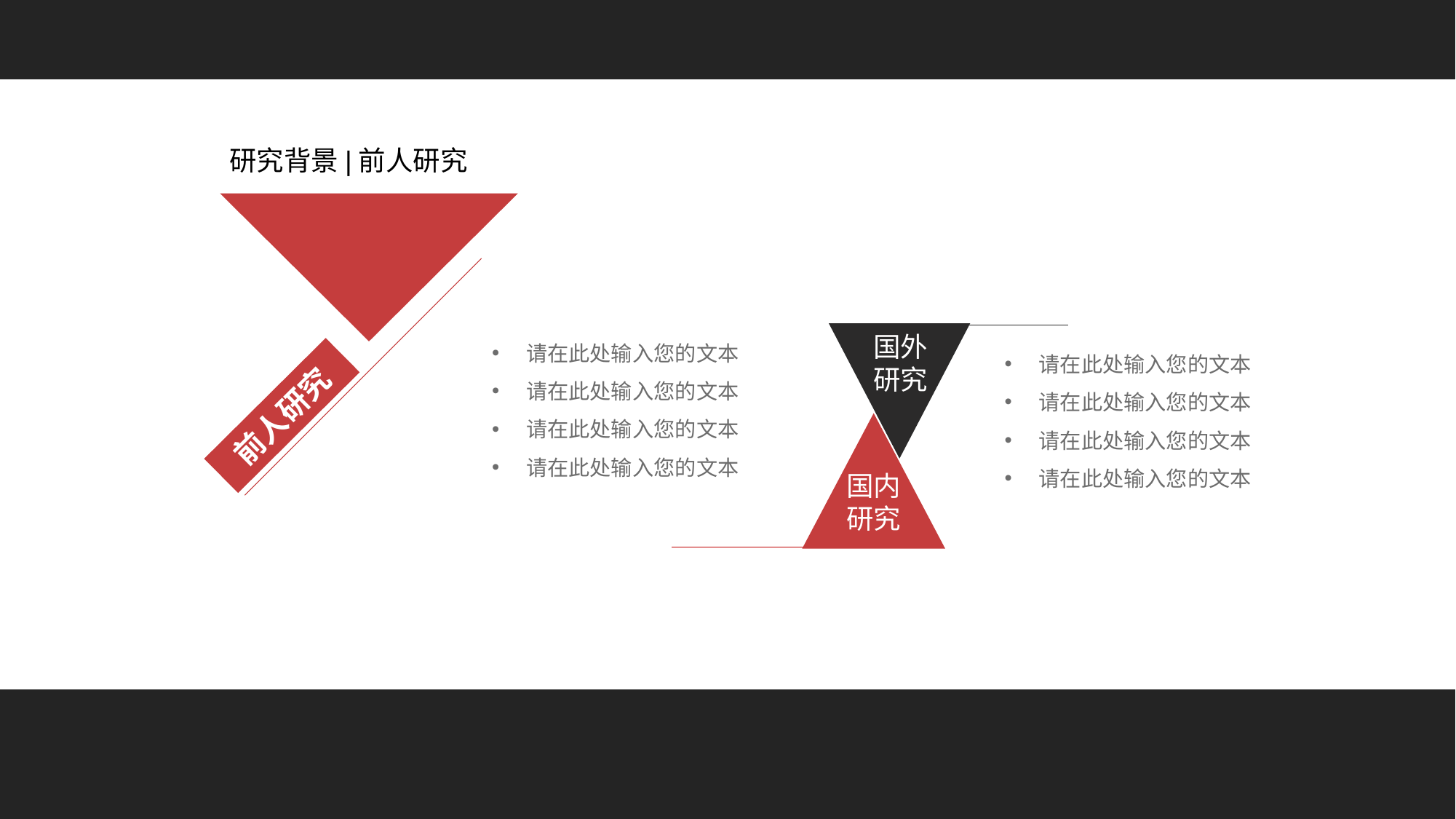

研究背景|前人研究

前人研究
请在此处输入您的文本
请在此处输入您的文本
请在此处输入您的文本
请在此处输入您的文本

国外研究
请在此处输入您的文本
请在此处输入您的文本
请在此处输入您的文本
请在此处输入您的文本

国内研究